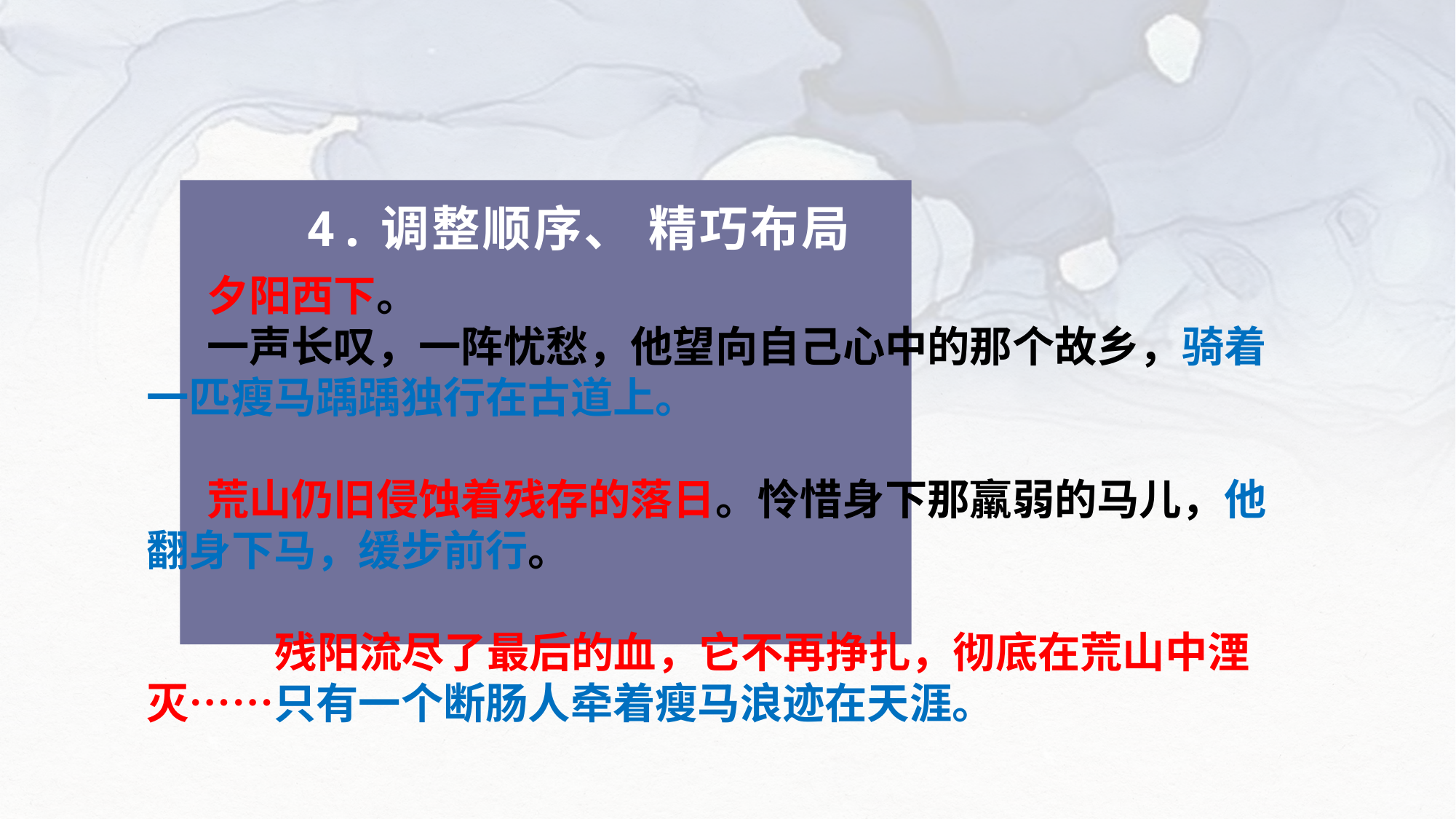

4.调整顺序、 精巧布局
夕阳西下。
一声长叹，一阵忧愁，他望向自己心中的那个故乡，骑着一匹瘦马踽踽独行在古道上。

荒山仍旧侵蚀着残存的落日。怜惜身下那羸弱的马儿，他翻身下马，缓步前行。

      残阳流尽了最后的血，它不再挣扎，彻底在荒山中湮灭……只有一个断肠人牵着瘦马浪迹在天涯。